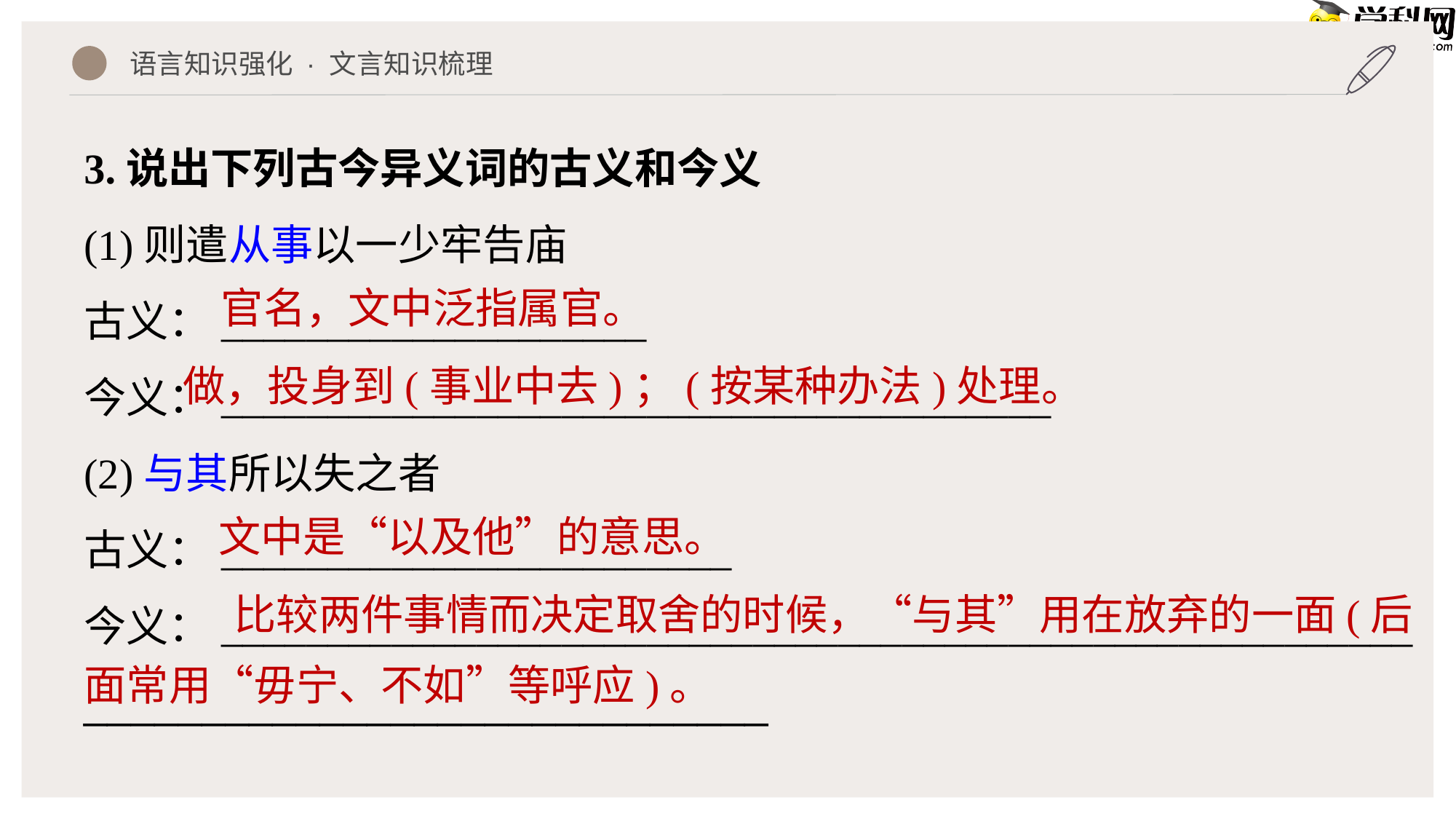

语言知识强化 · 文言知识梳理

3.说出下列古今异义词的古义和今义
(1)则遣从事以一少牢告庙
古义：____________________
今义：_______________________________________
(2)与其所以失之者
古义：________________________
今义：________________________________________________________
_____________________________
官名，文中泛指属官。
做，投身到(事业中去)；(按某种办法)处理。
文中是“以及他”的意思。
比较两件事情而决定取舍的时候，“与其”用在放弃的一面(后
面常用“毋宁、不如”等呼应)。